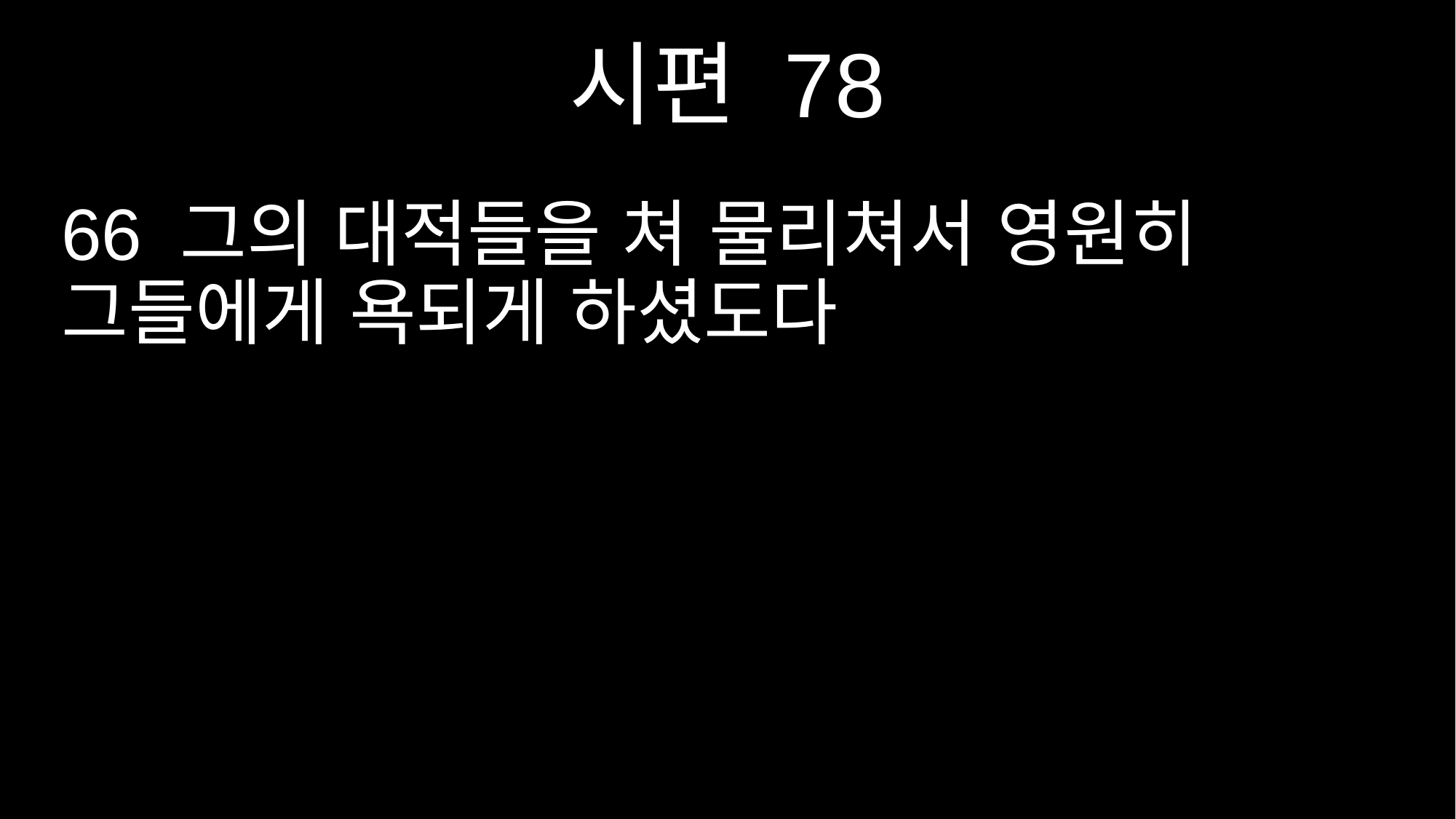

시편 78
66 그의 대적들을 쳐 물리쳐서 영원히 그들에게 욕되게 하셨도다